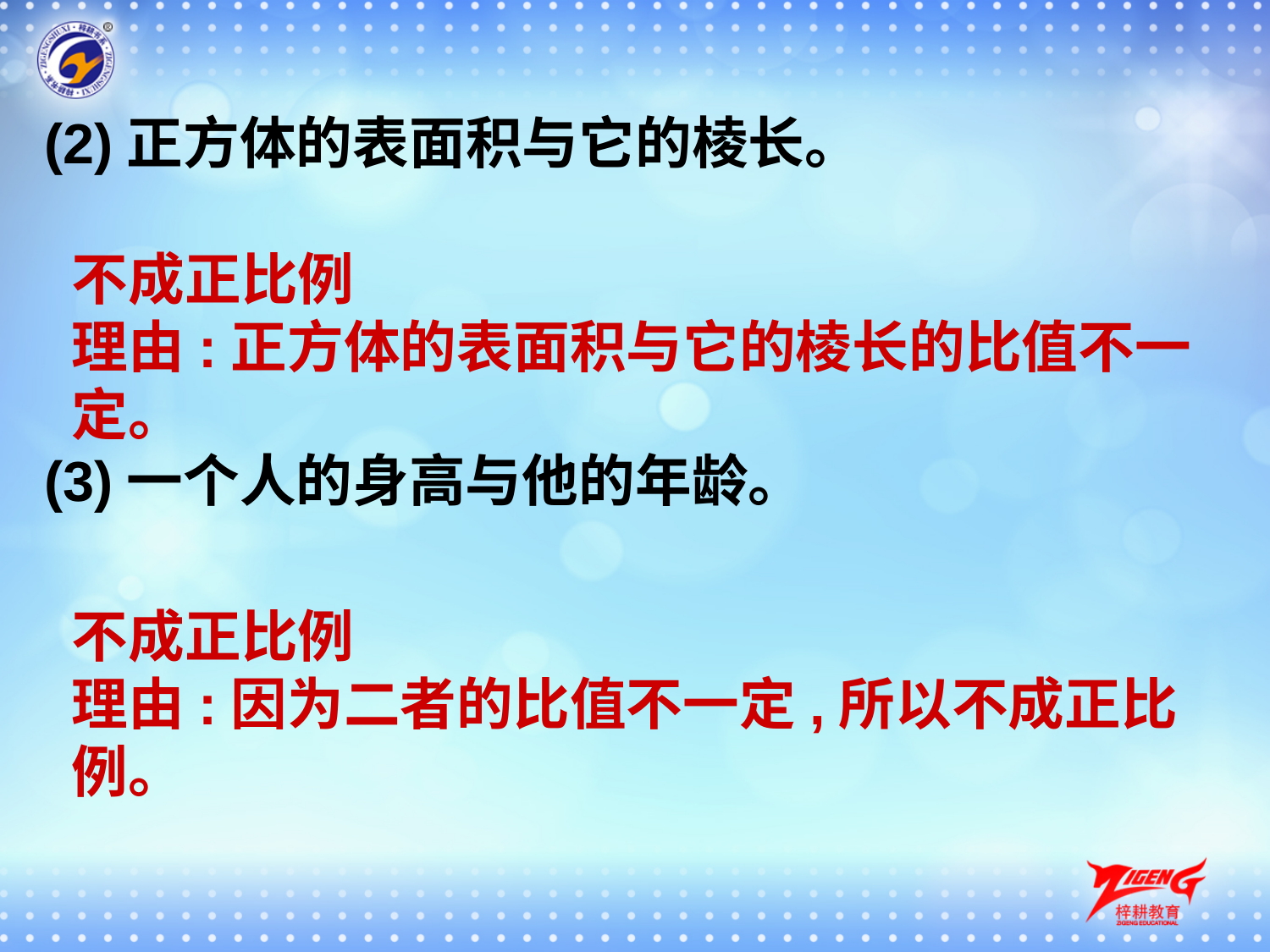

(2)正方体的表面积与它的棱长。
不成正比例
理由:正方体的表面积与它的棱长的比值不一定。
(3)一个人的身高与他的年龄。
不成正比例
理由:因为二者的比值不一定,所以不成正比例。